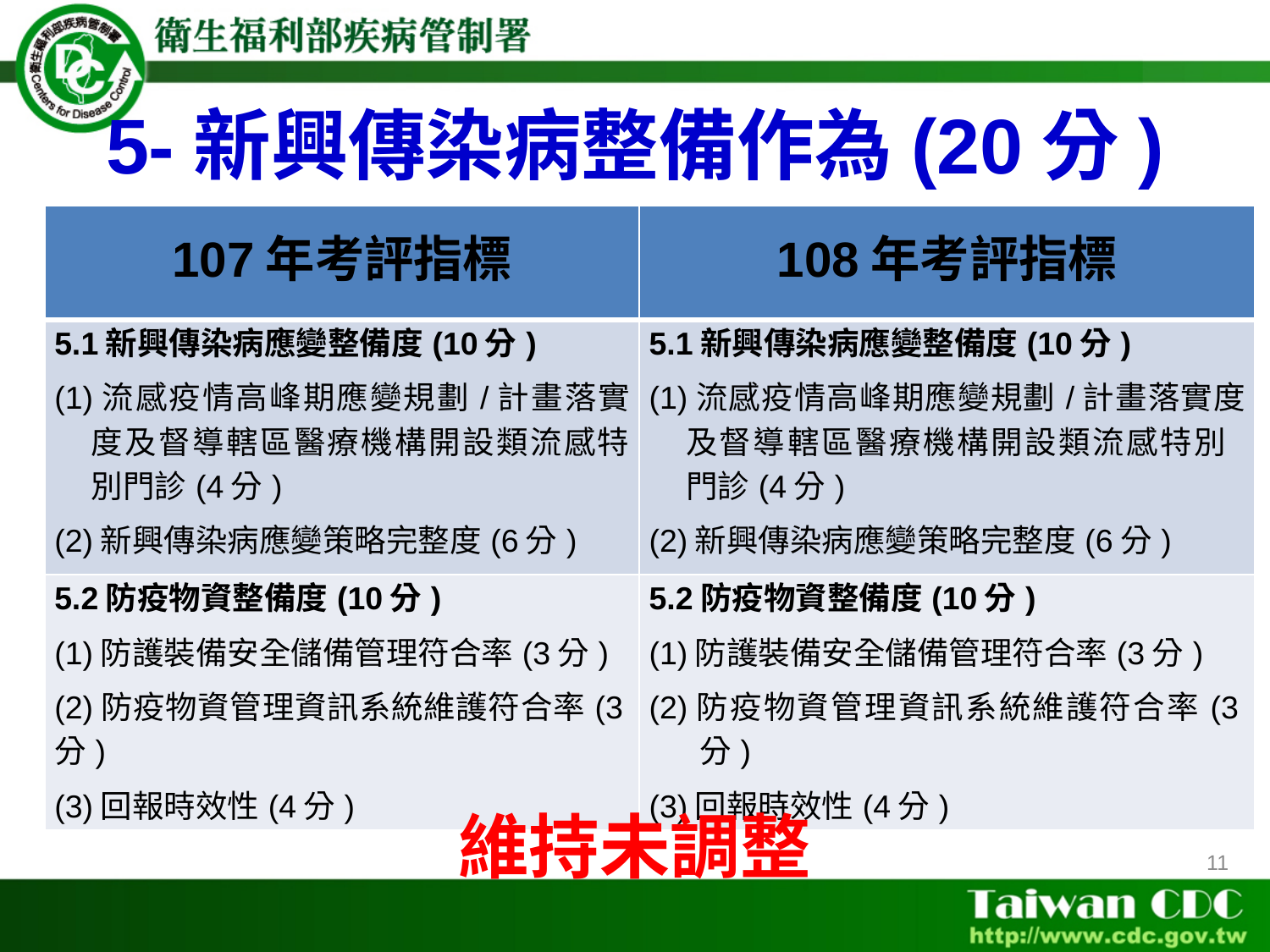

# 5-新興傳染病整備作為(20分)
| 107年考評指標 | 108年考評指標 |
| --- | --- |
| 5.1新興傳染病應變整備度(10分) (1)流感疫情高峰期應變規劃/計畫落實度及督導轄區醫療機構開設類流感特別門診(4分) (2)新興傳染病應變策略完整度(6分) | 5.1新興傳染病應變整備度(10分) (1)流感疫情高峰期應變規劃/計畫落實度 及督導轄區醫療機構開設類流感特別 門診(4分) (2)新興傳染病應變策略完整度(6分) |
| 5.2防疫物資整備度(10分) (1)防護裝備安全儲備管理符合率(3分) (2)防疫物資管理資訊系統維護符合率(3分) (3)回報時效性(4分) | 5.2防疫物資整備度(10分) (1)防護裝備安全儲備管理符合率(3分) (2)防疫物資管理資訊系統維護符合率(3分) (3)回報時效性(4分) |
維持未調整
11